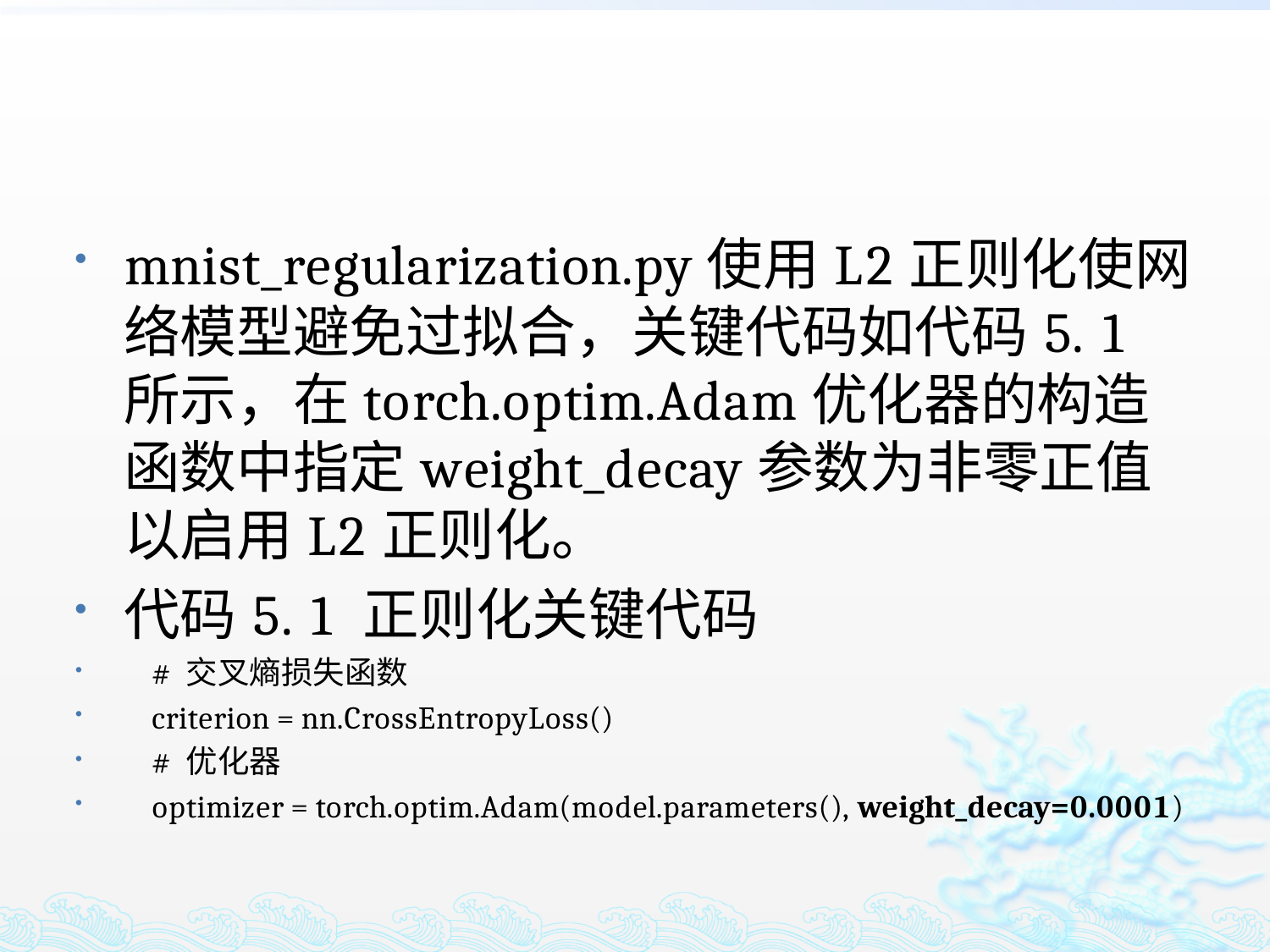

mnist_regularization.py使用L2正则化使网络模型避免过拟合，关键代码如代码5. 1所示，在torch.optim.Adam优化器的构造函数中指定weight_decay参数为非零正值以启用L2正则化。
代码5. 1 正则化关键代码
    # 交叉熵损失函数
    criterion = nn.CrossEntropyLoss()
    # 优化器
    optimizer = torch.optim.Adam(model.parameters(), weight_decay=0.0001)